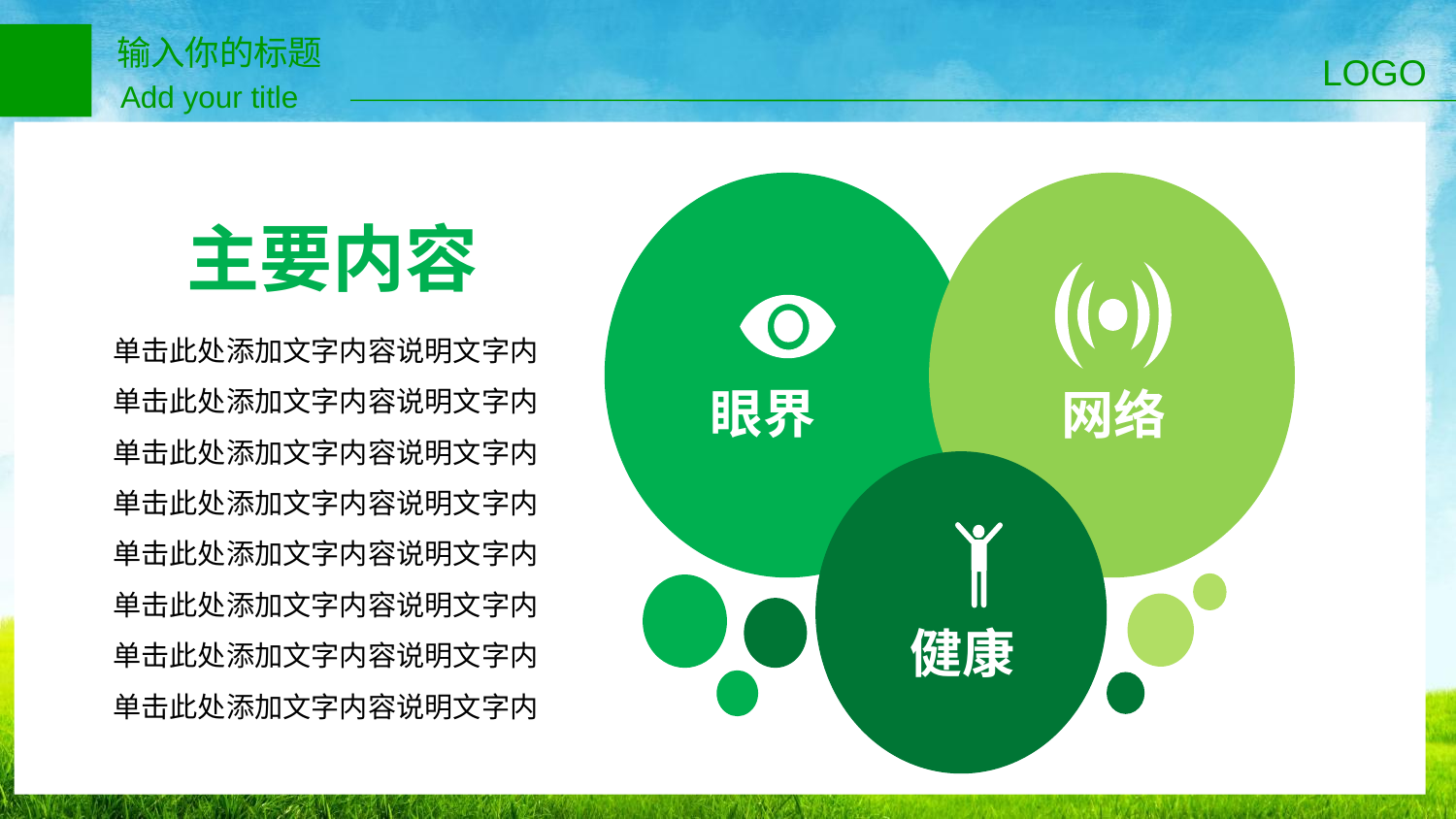

眼界

网络
主要内容
单击此处添加文字内容说明文字内
单击此处添加文字内容说明文字内
单击此处添加文字内容说明文字内
单击此处添加文字内容说明文字内
单击此处添加文字内容说明文字内
单击此处添加文字内容说明文字内
单击此处添加文字内容说明文字内
单击此处添加文字内容说明文字内

健康